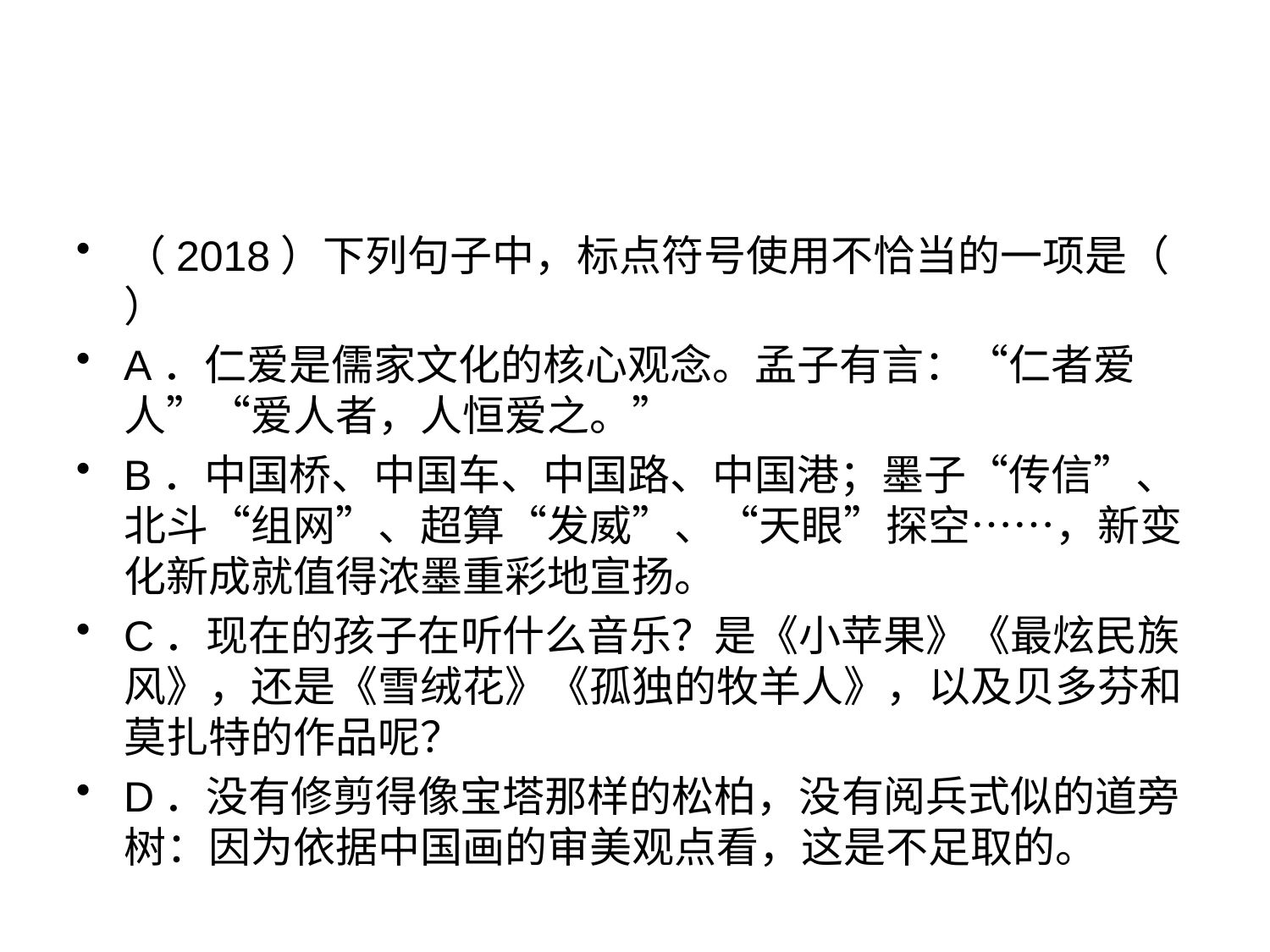

#
（2018）下列句子中，标点符号使用不恰当的一项是（   ）
A．仁爱是儒家文化的核心观念。孟子有言：“仁者爱人”“爱人者，人恒爱之。”
B．中国桥、中国车、中国路、中国港；墨子“传信”、北斗“组网”、超算“发威”、“天眼”探空……，新变化新成就值得浓墨重彩地宣扬。
C．现在的孩子在听什么音乐？是《小苹果》《最炫民族风》，还是《雪绒花》《孤独的牧羊人》，以及贝多芬和莫扎特的作品呢？
D．没有修剪得像宝塔那样的松柏，没有阅兵式似的道旁树：因为依据中国画的审美观点看，这是不足取的。